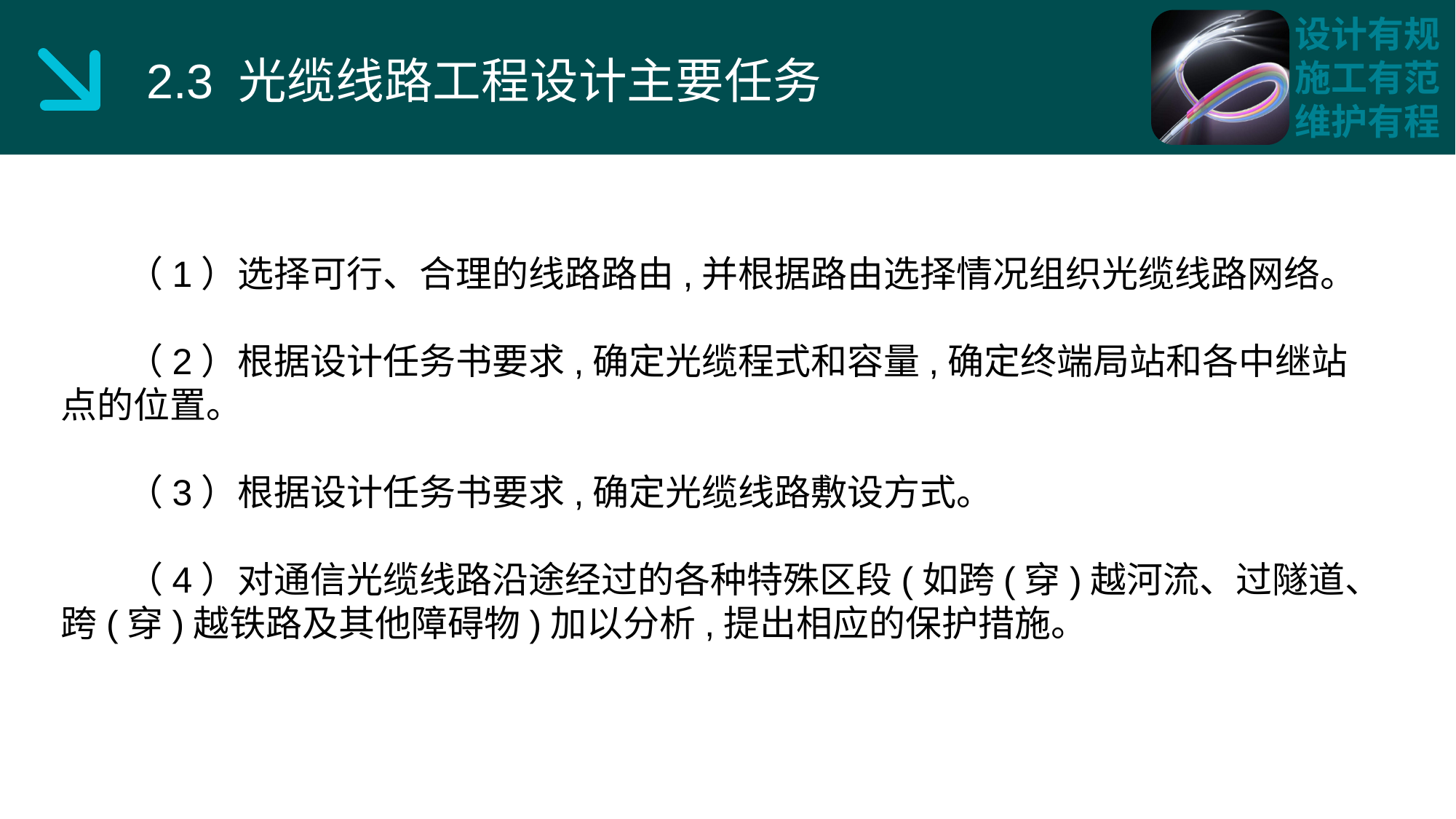

2.3 光缆线路工程设计主要任务

       （1）选择可行、合理的线路路由,并根据路由选择情况组织光缆线路网络。

       （2）根据设计任务书要求,确定光缆程式和容量,确定终端局站和各中继站点的位置。

       （3）根据设计任务书要求,确定光缆线路敷设方式。

       （4）对通信光缆线路沿途经过的各种特殊区段(如跨(穿)越河流、过隧道、跨(穿)越铁路及其他障碍物)加以分析,提出相应的保护措施。